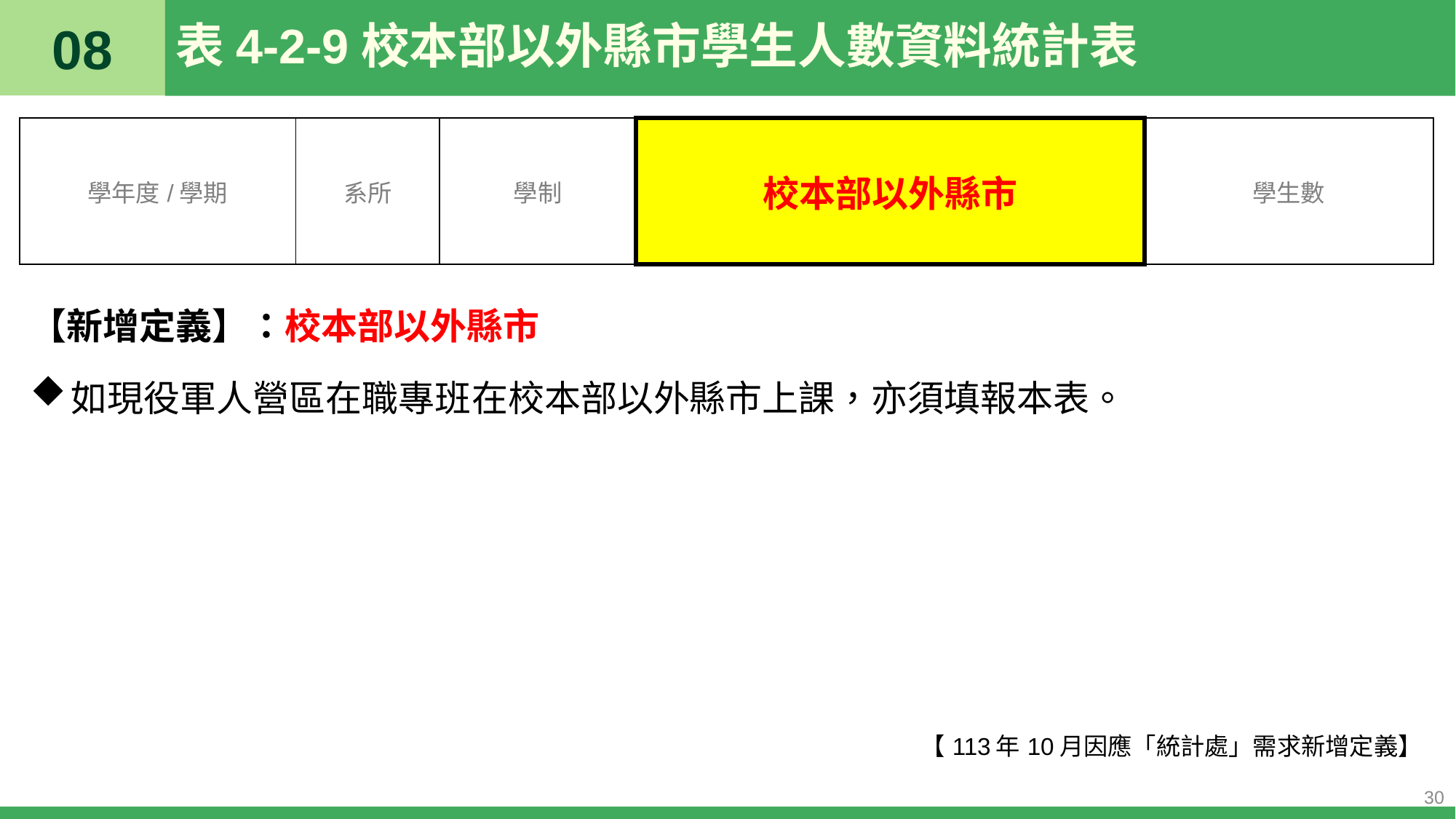

08
# 表4-2-9校本部以外縣市學生人數資料統計表
| 學年度/學期 | 系所 | 學制 | 校本部以外縣市 | 學生數 |
| --- | --- | --- | --- | --- |
【新增定義】：校本部以外縣市
如現役軍人營區在職專班在校本部以外縣市上課，亦須填報本表。

【113年10月因應「統計處」需求新增定義】

30